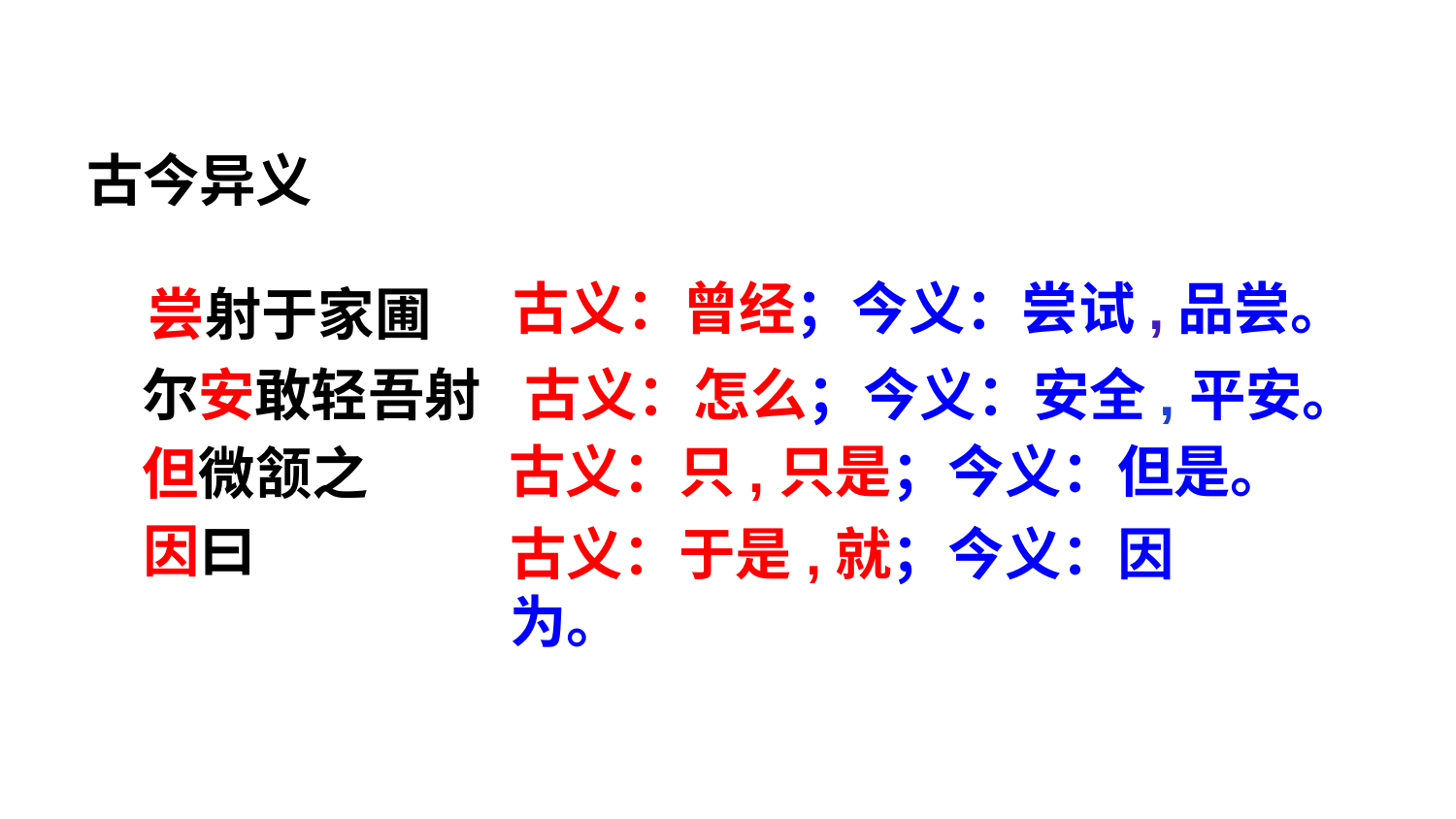

古今异义
古义：曾经；今义：尝试,品尝。
尝射于家圃
尔安敢轻吾射
古义：怎么；今义：安全,平安。
古义：只,只是；今义：但是。
但微颔之
因曰
古义：于是,就；今义：因为。